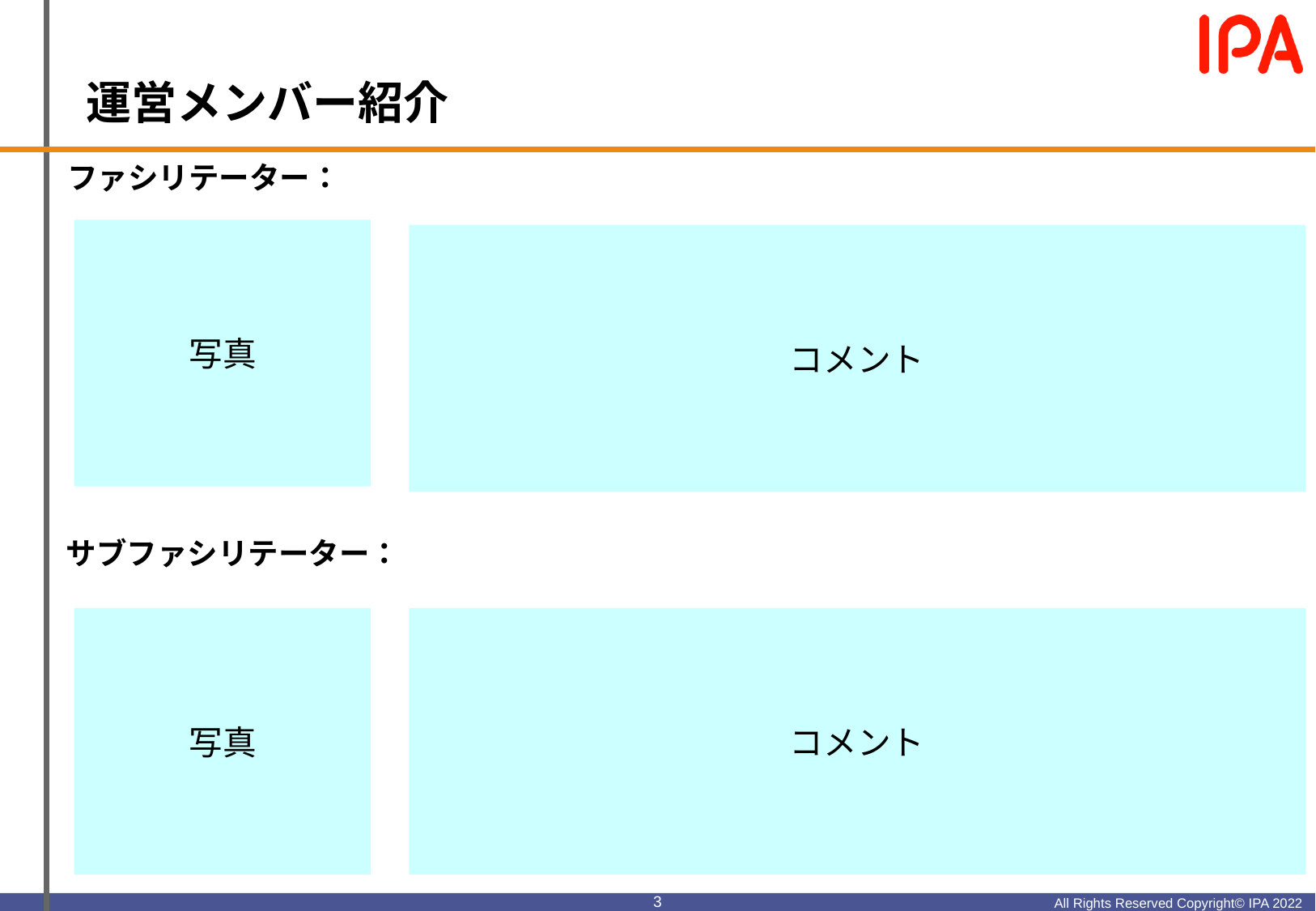

運営メンバー紹介
ファシリテーター：
写真
コメント
サブファシリテーター：
写真
コメント
3
All Rights Reserved Copyright© IPA 2022